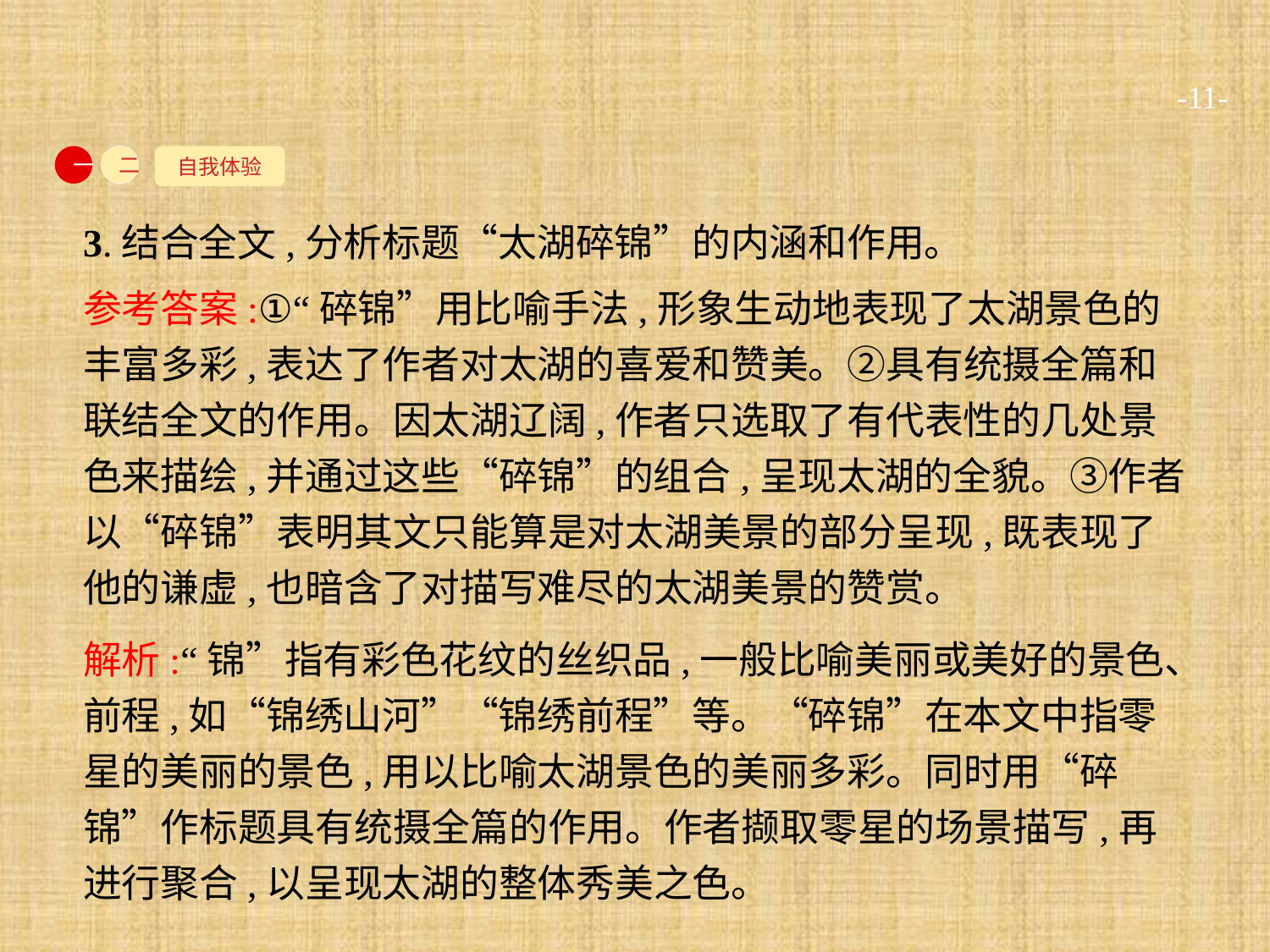

-11-
自我体验
一
二
3.结合全文,分析标题“太湖碎锦”的内涵和作用。
参考答案:①“碎锦”用比喻手法,形象生动地表现了太湖景色的丰富多彩,表达了作者对太湖的喜爱和赞美。②具有统摄全篇和联结全文的作用。因太湖辽阔,作者只选取了有代表性的几处景色来描绘,并通过这些“碎锦”的组合,呈现太湖的全貌。③作者以“碎锦”表明其文只能算是对太湖美景的部分呈现,既表现了他的谦虚,也暗含了对描写难尽的太湖美景的赞赏。
解析:“锦”指有彩色花纹的丝织品,一般比喻美丽或美好的景色、前程,如“锦绣山河”“锦绣前程”等。“碎锦”在本文中指零星的美丽的景色,用以比喻太湖景色的美丽多彩。同时用“碎锦”作标题具有统摄全篇的作用。作者撷取零星的场景描写,再进行聚合,以呈现太湖的整体秀美之色。